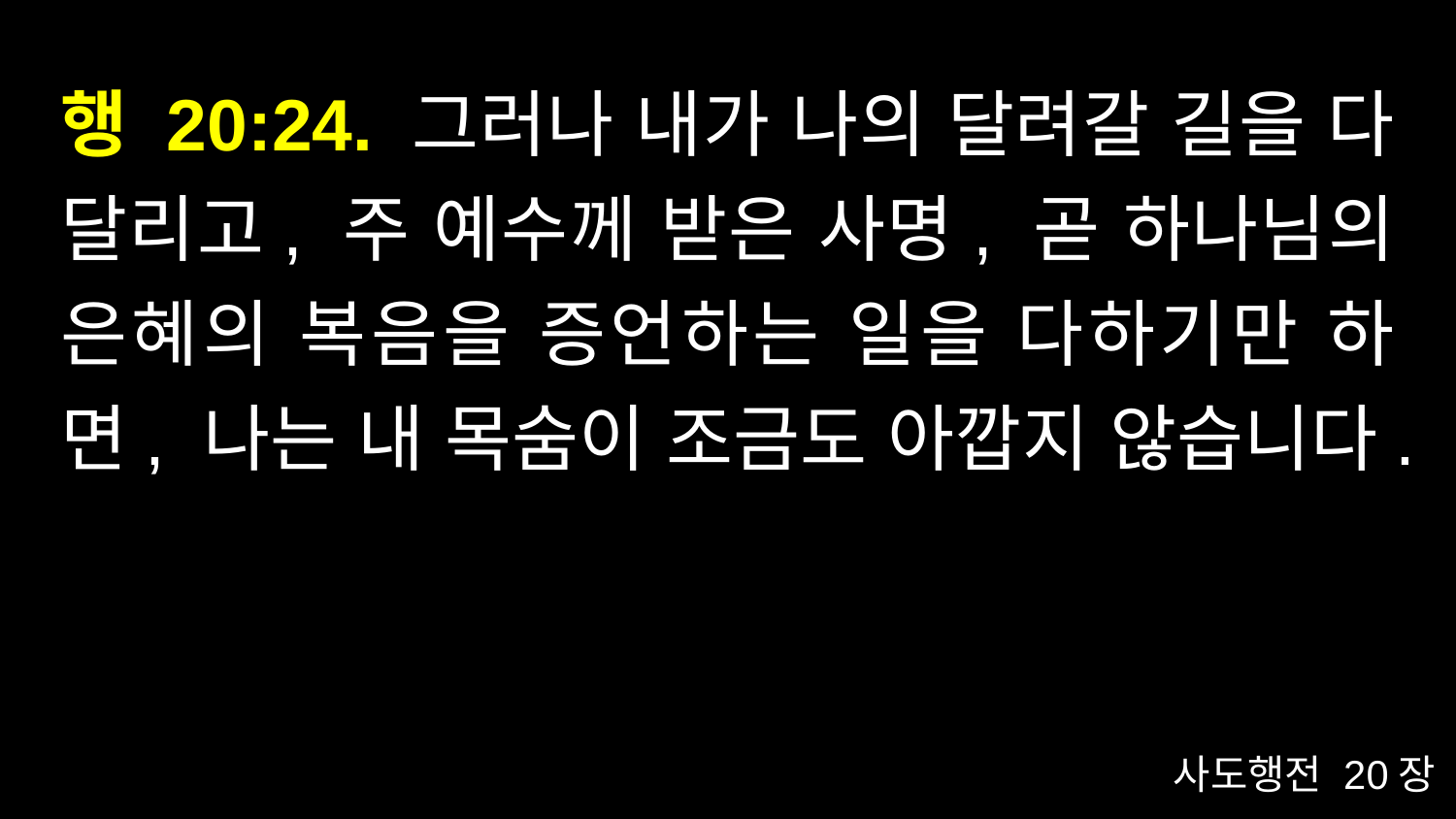

# 행 20:24. 그러나 내가 나의 달려갈 길을 다 달리고, 주 예수께 받은 사명, 곧 하나님의 은혜의 복음을 증언하는 일을 다하기만 하면, 나는 내 목숨이 조금도 아깝지 않습니다.
사도행전 20장